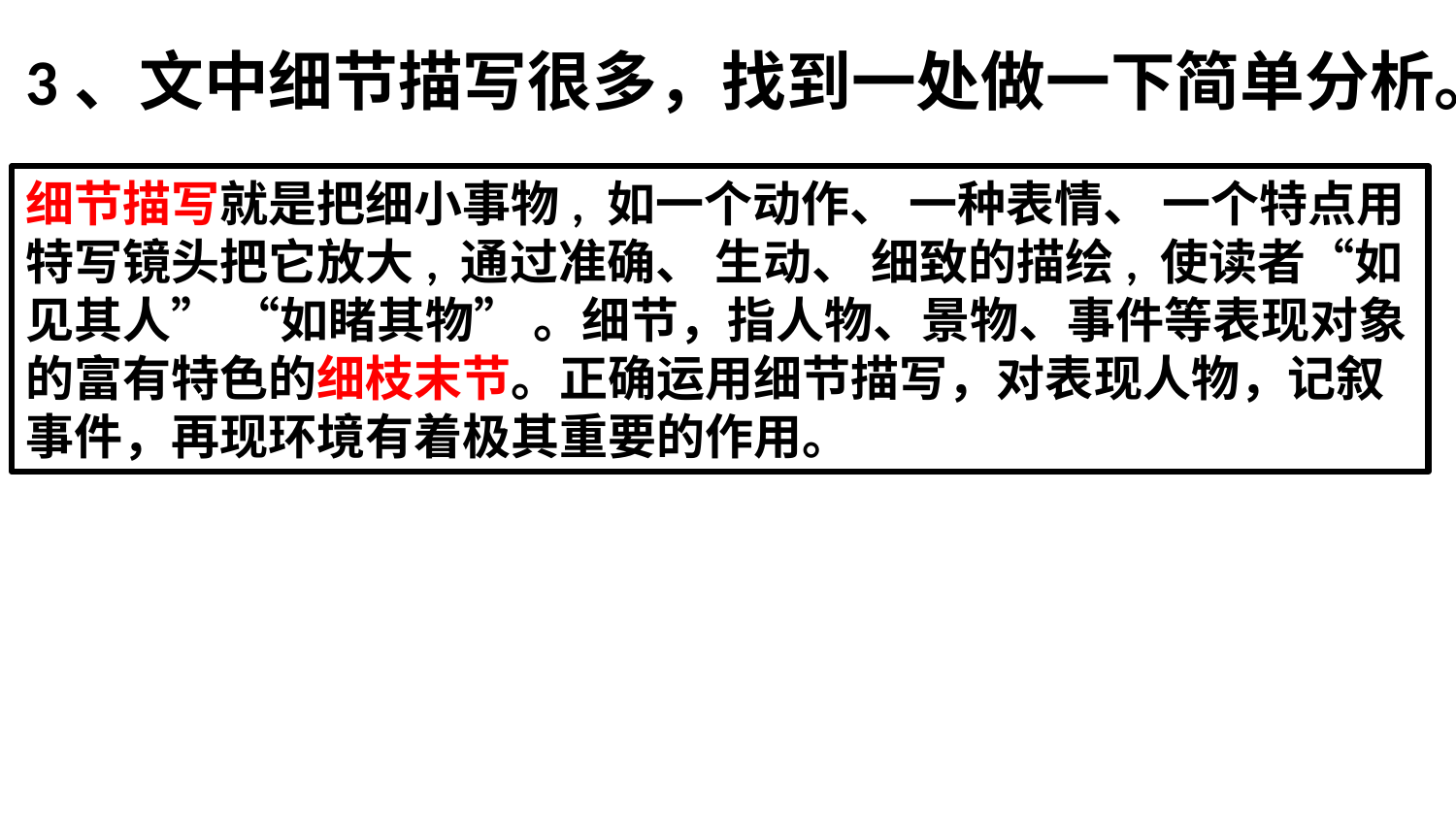

3、文中细节描写很多，找到一处做一下简单分析。
细节描写就是把细小事物, 如一个动作、 一种表情、 一个特点用特写镜头把它放大, 通过准确、 生动、 细致的描绘, 使读者“如见其人” “如睹其物” 。细节，指人物、景物、事件等表现对象的富有特色的细枝末节。正确运用细节描写，对表现人物，记叙事件，再现环境有着极其重要的作用。